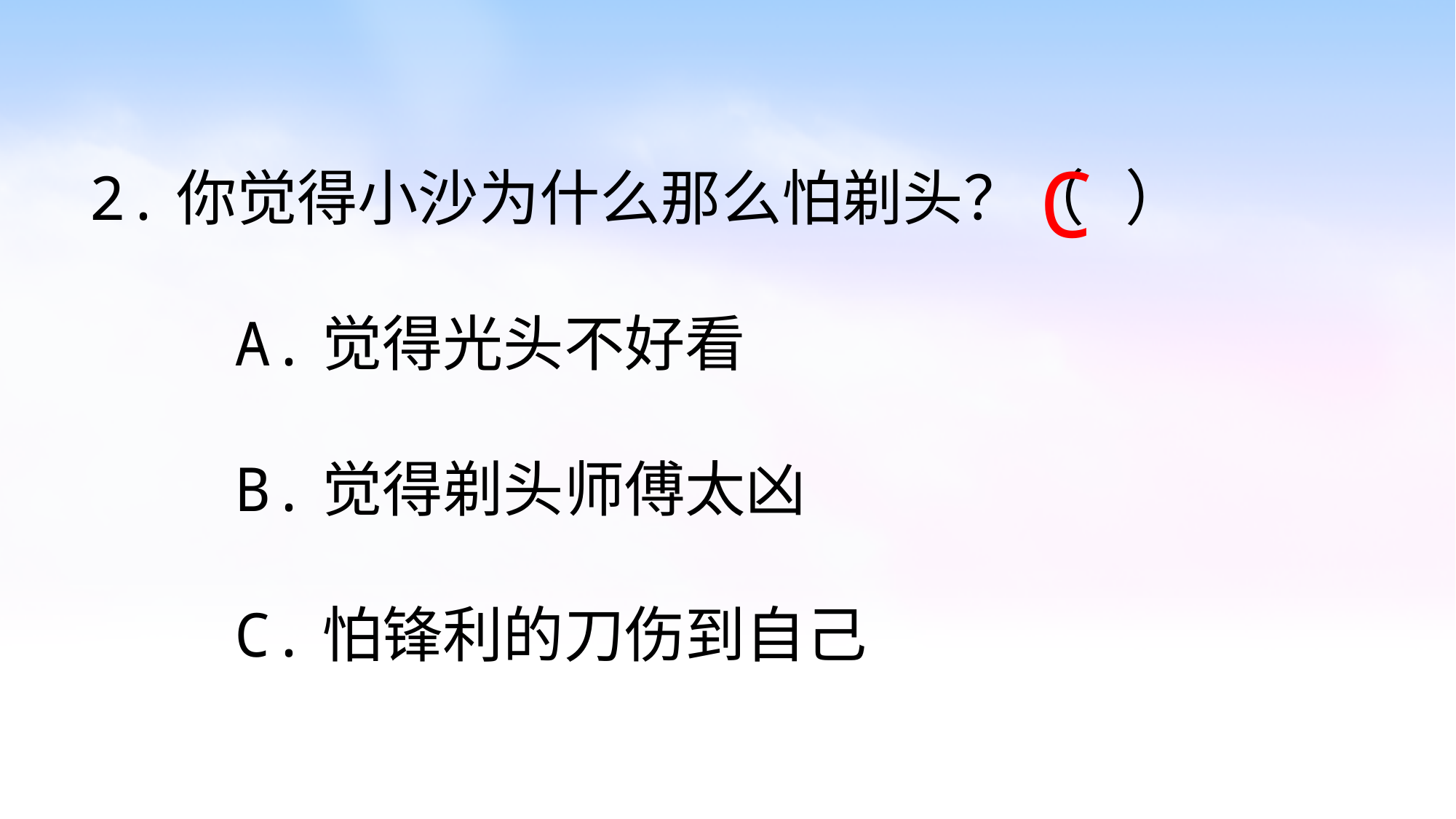

C
2.你觉得小沙为什么那么怕剃头？（   ）
    A.觉得光头不好看
    B.觉得剃头师傅太凶
    C.怕锋利的刀伤到自己